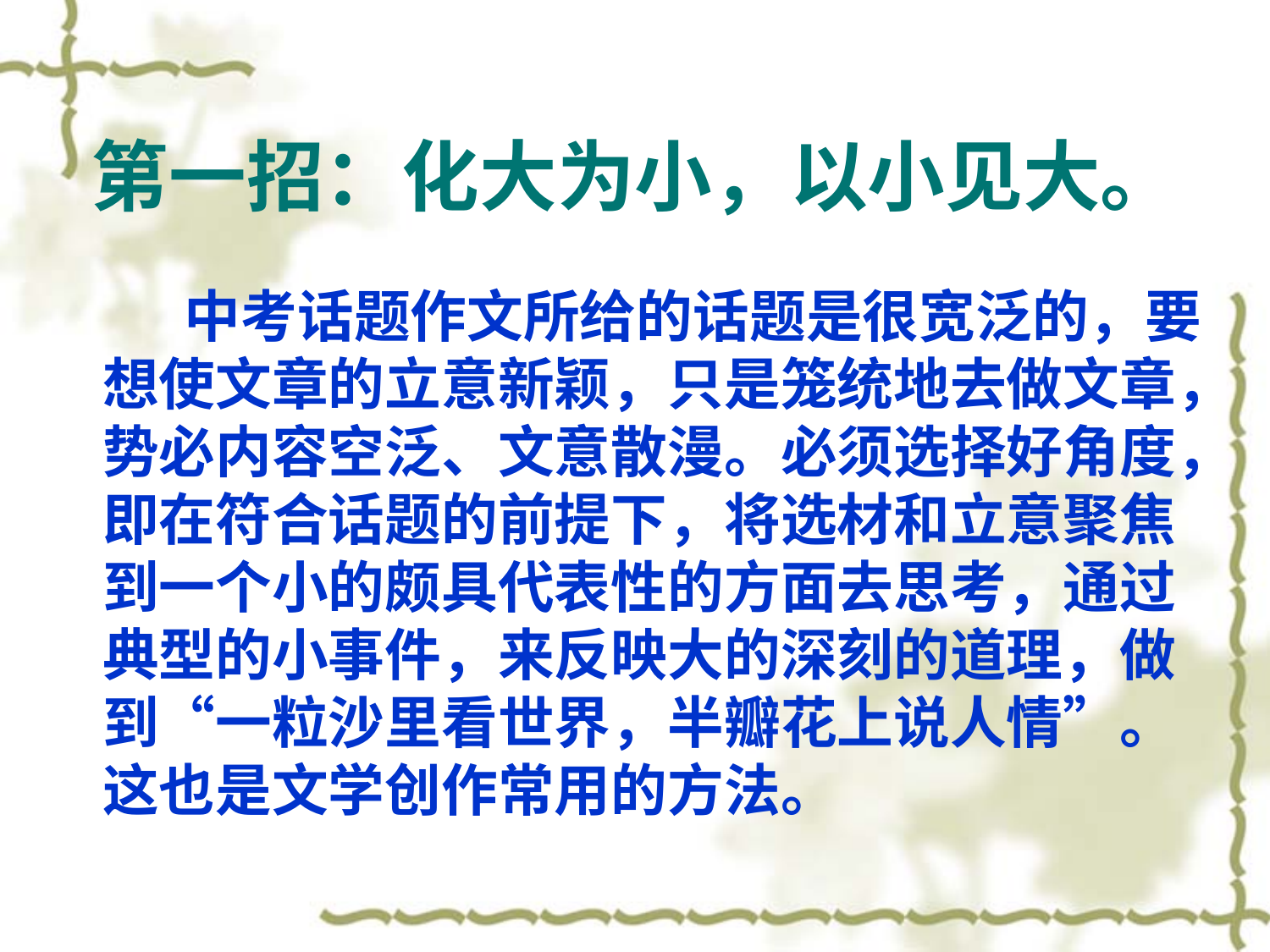

# 第一招：化大为小，以小见大。
         中考话题作文所给的话题是很宽泛的，要想使文章的立意新颖，只是笼统地去做文章，势必内容空泛、文意散漫。必须选择好角度，即在符合话题的前提下，将选材和立意聚焦到一个小的颇具代表性的方面去思考，通过典型的小事件，来反映大的深刻的道理，做到“一粒沙里看世界，半瓣花上说人情”。这也是文学创作常用的方法。

12